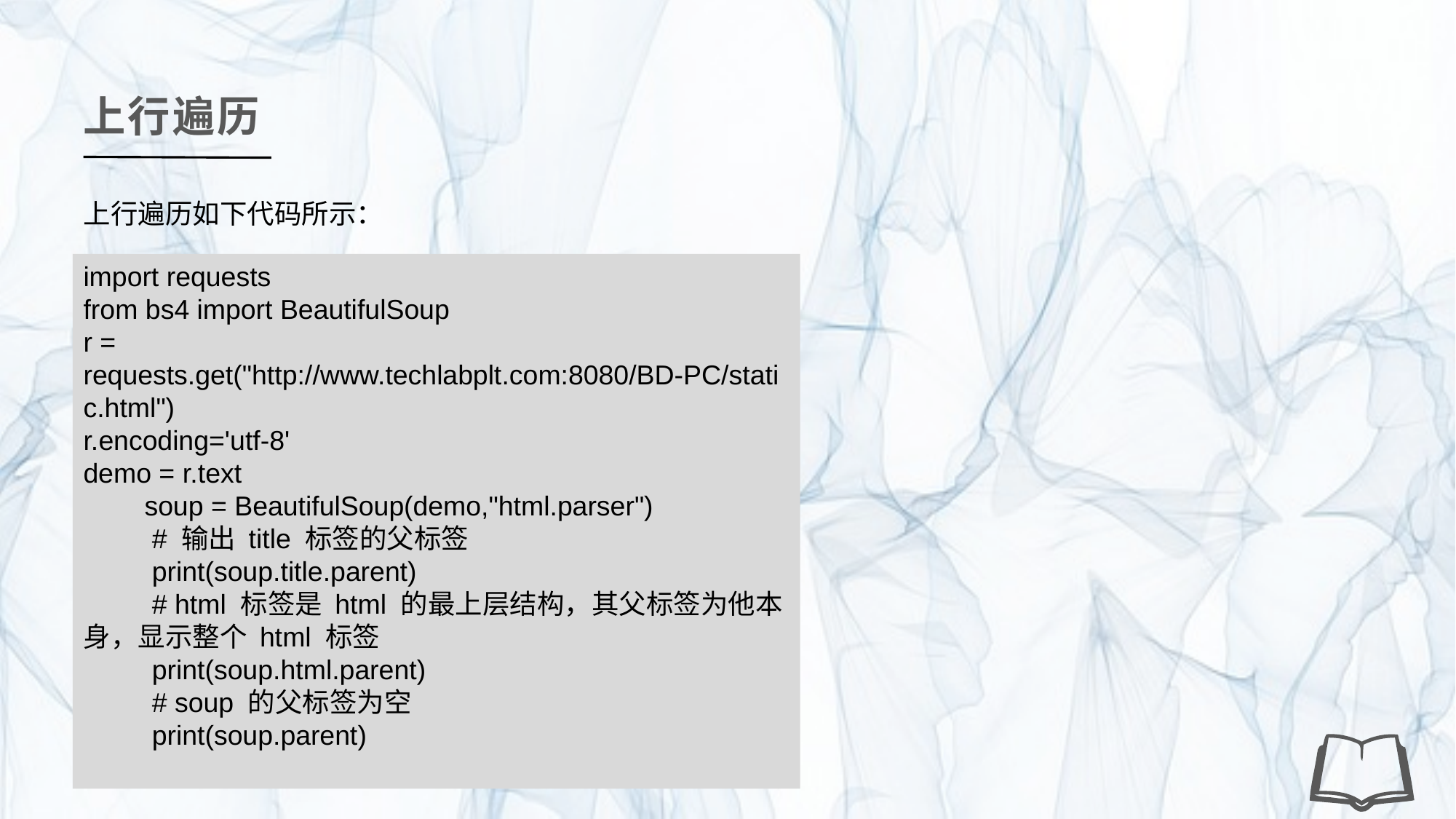

上行遍历
上行遍历如下代码所示：
import requests
from bs4 import BeautifulSoup
r = requests.get("http://www.techlabplt.com:8080/BD-PC/static.html")
r.encoding='utf-8'
demo = r.text
        soup = BeautifulSoup(demo,"html.parser")
         # 输出 title 标签的父标签
         print(soup.title.parent)
         # html 标签是 html 的最上层结构，其父标签为他本身，显示整个 html 标签
         print(soup.html.parent)
         # soup 的父标签为空
         print(soup.parent)

21